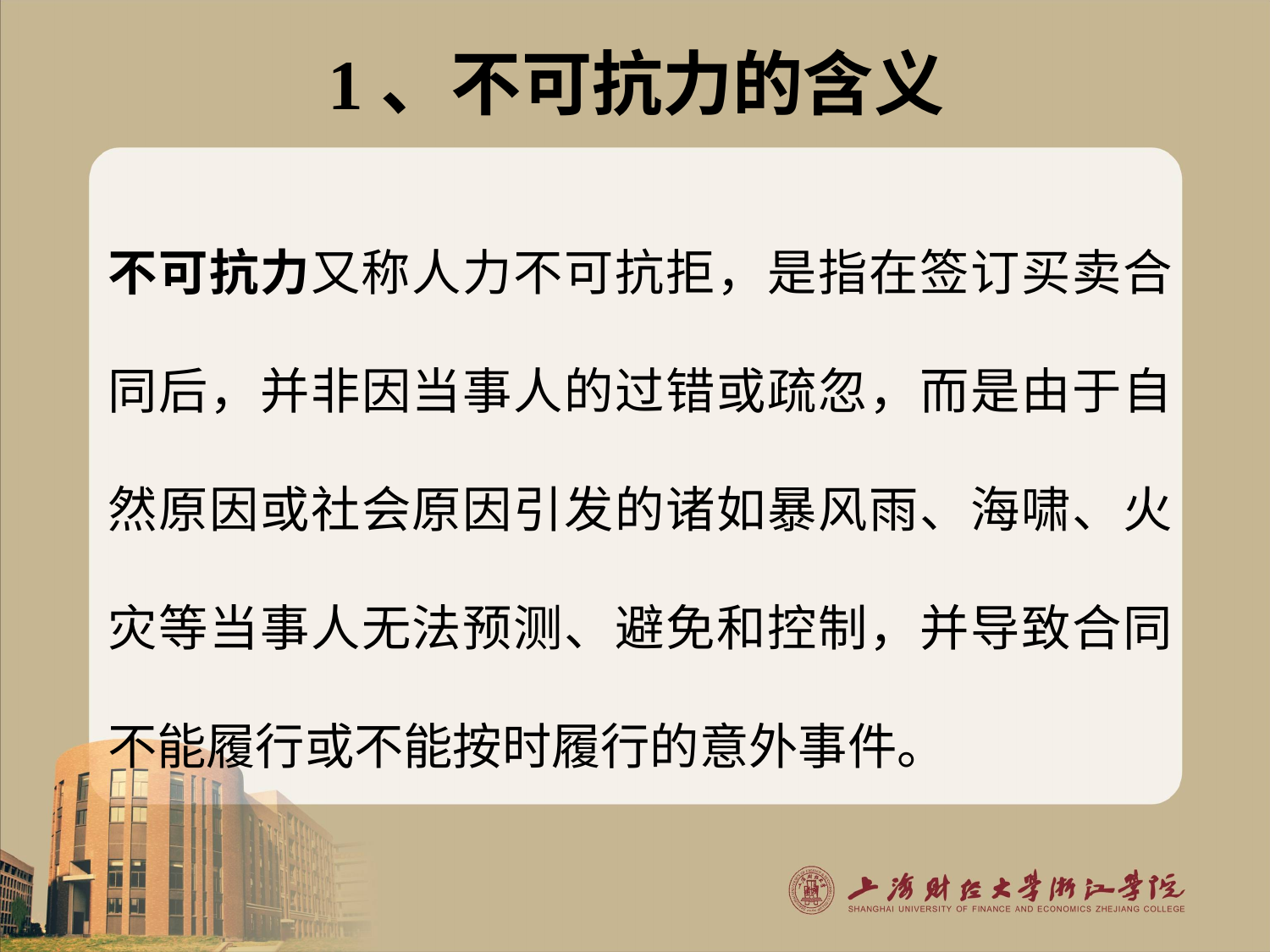

# 1、不可抗力的含义
不可抗力又称人力不可抗拒，是指在签订买卖合同后，并非因当事人的过错或疏忽，而是由于自然原因或社会原因引发的诸如暴风雨、海啸、火灾等当事人无法预测、避免和控制，并导致合同不能履行或不能按时履行的意外事件。